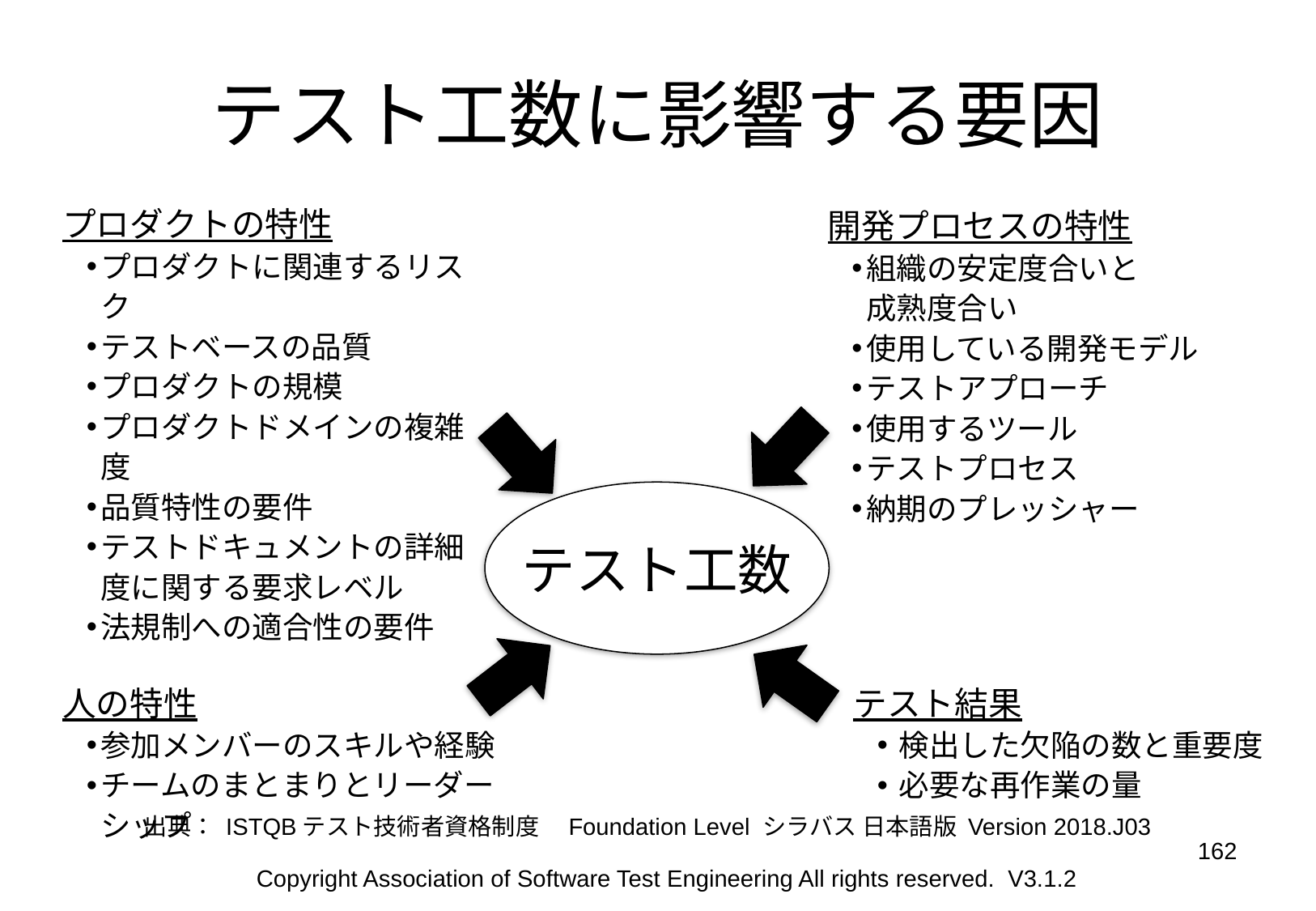

# テスト工数に影響する要因
プロダクトの特性
プロダクトに関連するリスク
テストベースの品質
プロダクトの規模
プロダクトドメインの複雑度
品質特性の要件
テストドキュメントの詳細度に関する要求レベル
法規制への適合性の要件
開発プロセスの特性
組織の安定度合いと
成熟度合い
使用している開発モデル
テストアプローチ
使用するツール
テストプロセス
納期のプレッシャー

テスト工数

人の特性
参加メンバーのスキルや経験
チームのまとまりとリーダーシップ
テスト結果
検出した欠陥の数と重要度
必要な再作業の量
出典： ISTQBテスト技術者資格制度　Foundation Level シラバス 日本語版 Version 2018.J03
162
Copyright Association of Software Test Engineering All rights reserved.  V3.1.2